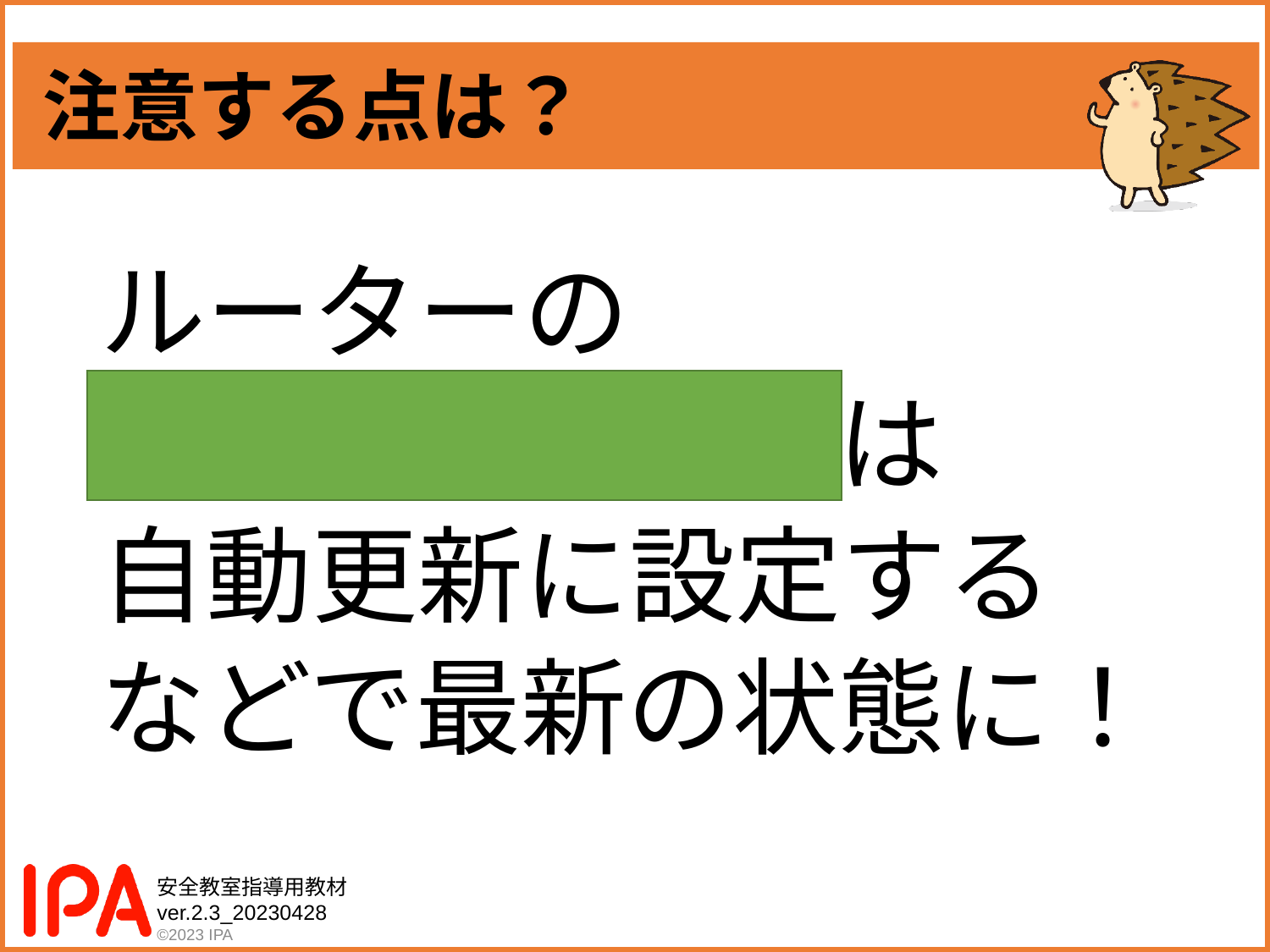

# 注意する点は？
ルーターの
ファームウェアは
自動更新に設定する
などで最新の状態に！